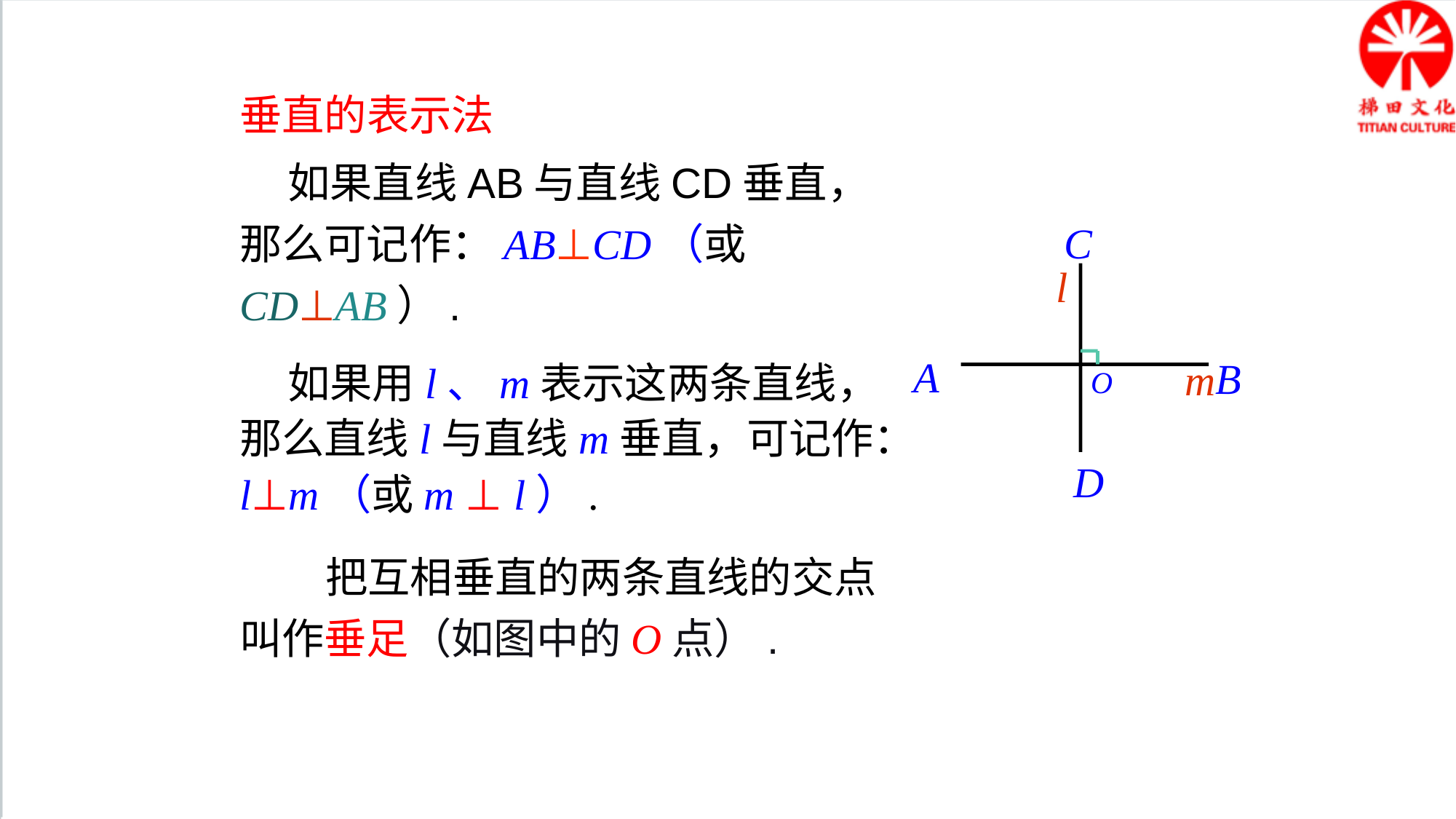

垂直的表示法
    如果直线AB与直线CD垂直，那么可记作：AB⊥CD（或CD⊥AB）.
    如果用l、m表示这两条直线，那么直线l与直线m垂直，可记作：l⊥m（或m ⊥ l）.
        把互相垂直的两条直线的交点叫作垂足（如图中的O点）.
C
l

O

A
B
m
D